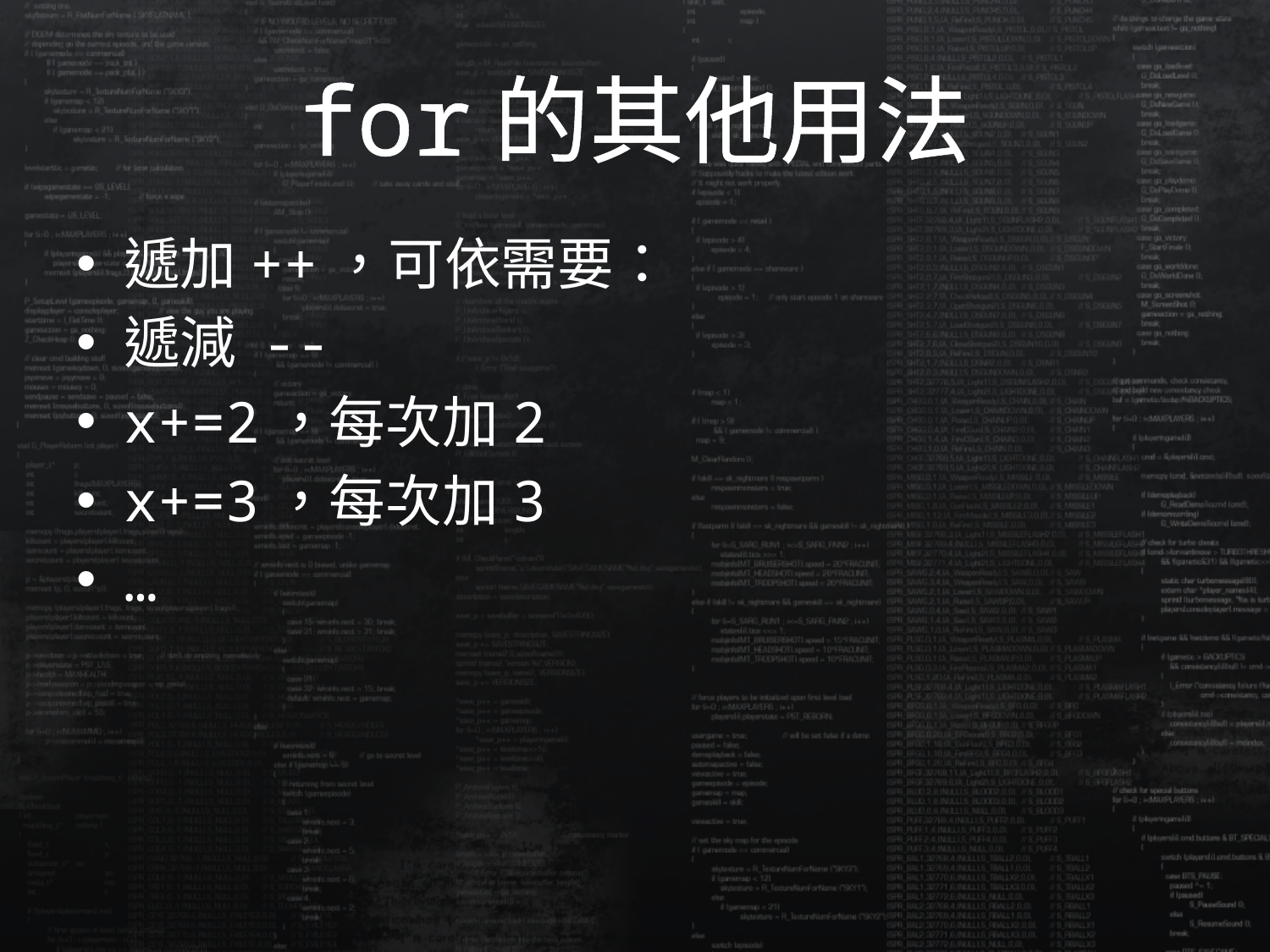

# for的其他用法
遞加++，可依需要：
遞減 --
x+=2，每次加2
x+=3，每次加3
…